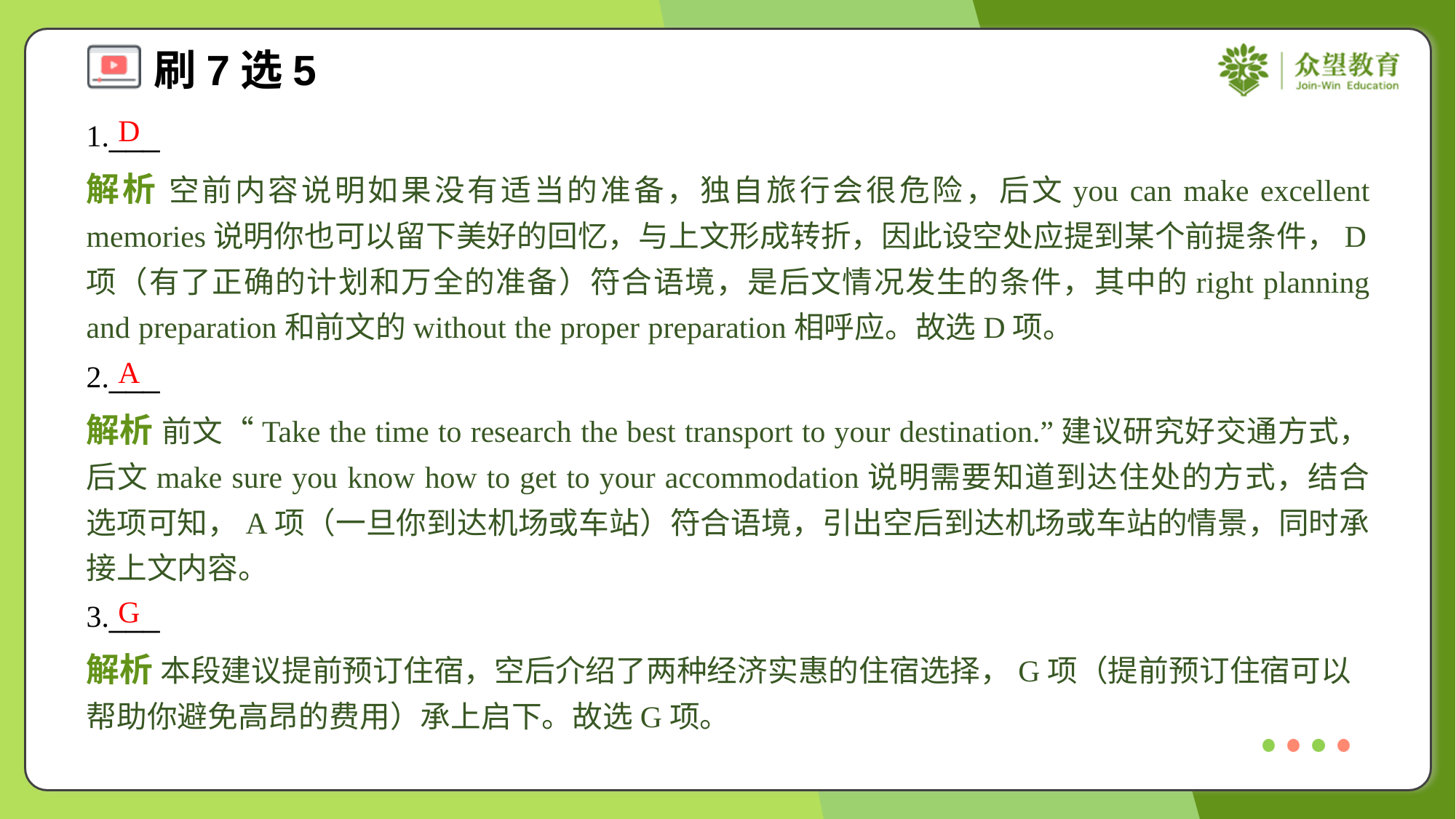

D
1.___
解析 空前内容说明如果没有适当的准备，独自旅行会很危险，后文you can make excellent memories说明你也可以留下美好的回忆，与上文形成转折，因此设空处应提到某个前提条件，D项（有了正确的计划和万全的准备）符合语境，是后文情况发生的条件，其中的right planning and preparation和前文的without the proper preparation相呼应。故选D项。
A
2.___
解析 前文“Take the time to research the best transport to your destination.”建议研究好交通方式，后文make sure you know how to get to your accommodation说明需要知道到达住处的方式，结合选项可知，A项（一旦你到达机场或车站）符合语境，引出空后到达机场或车站的情景，同时承接上文内容。
G
3.___
解析 本段建议提前预订住宿，空后介绍了两种经济实惠的住宿选择，G项（提前预订住宿可以帮助你避免高昂的费用）承上启下。故选G项。